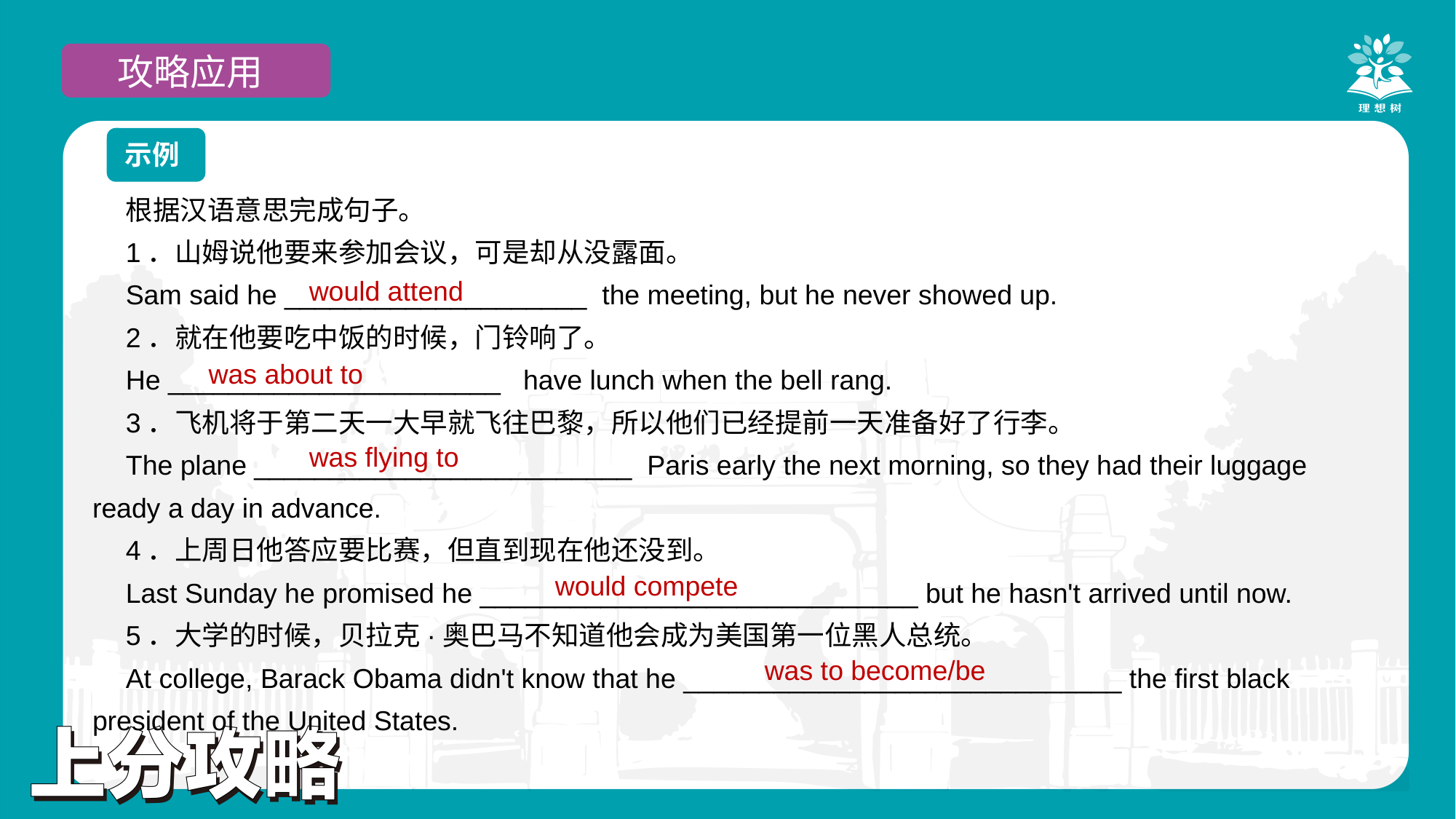

攻略应用

示例
根据汉语意思完成句子。
1．山姆说他要来参加会议，可是却从没露面。
Sam said he ____________________  the meeting, but he never showed up.
2．就在他要吃中饭的时候，门铃响了。
He ______________________   have lunch when the bell rang.
3．飞机将于第二天一大早就飞往巴黎，所以他们已经提前一天准备好了行李。
The plane _________________________  Paris early the next morning, so they had their luggage ready a day in advance.
4．上周日他答应要比赛，但直到现在他还没到。
Last Sunday he promised he _____________________________ but he hasn't arrived until now.
5．大学的时候，贝拉克·奥巴马不知道他会成为美国第一位黑人总统。
At college, Barack Obama didn't know that he _____________________________ the first black president of the United States.
would attend
was about to
was flying to
would compete
was to become/be